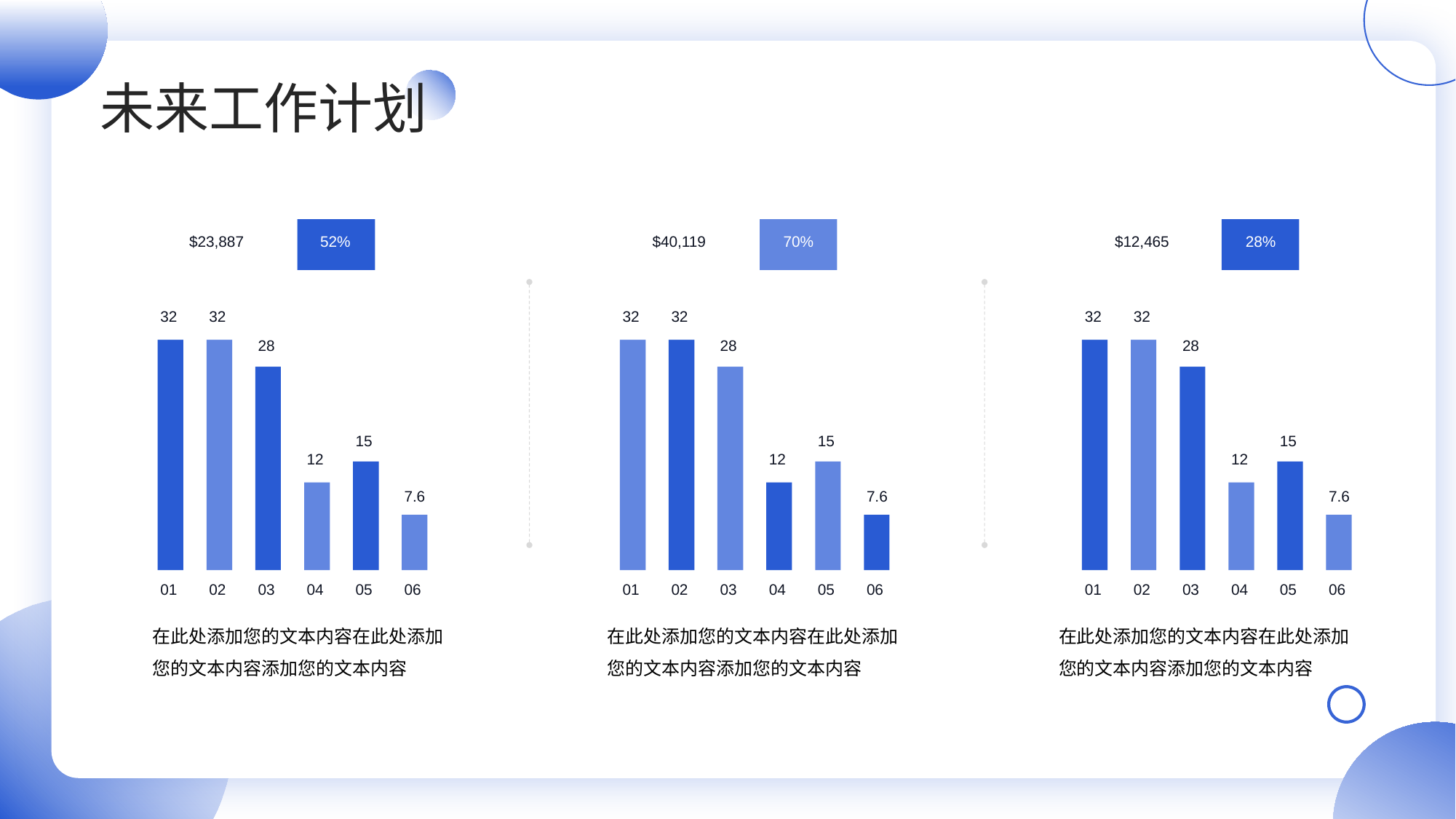

$23,887
52%
$40,119
70%
$12,465
28%

32
32
32
32
32
32
28
28
28

15
15
15
12
12
12

7.6
7.6
7.6

01
02
03
04
05
06
01
02
03
04
05
06
01
02
03
04
05
06
在此处添加您的文本内容在此处添加您的文本内容添加您的文本内容
在此处添加您的文本内容在此处添加您的文本内容添加您的文本内容
在此处添加您的文本内容在此处添加您的文本内容添加您的文本内容